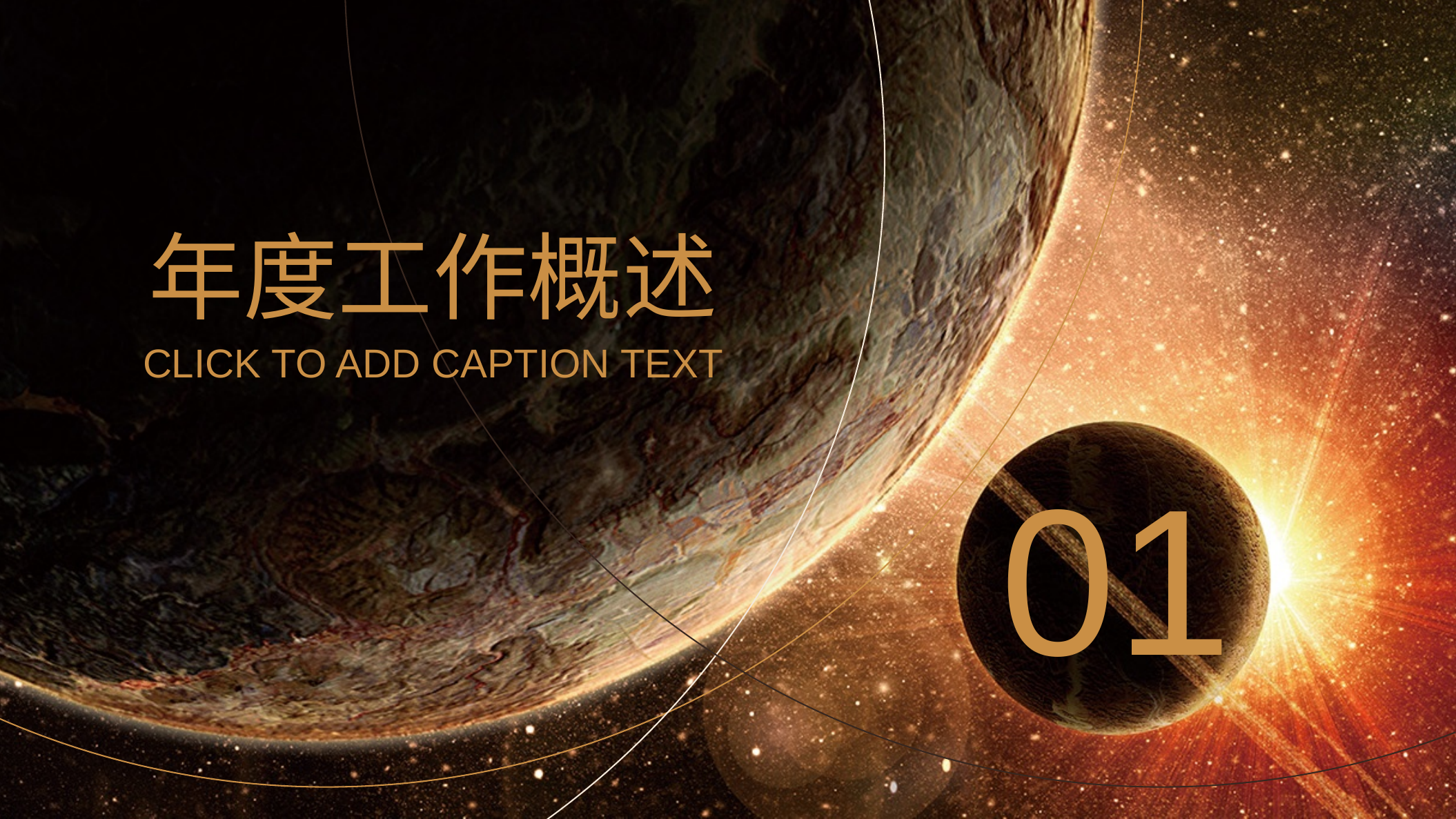

年度工作概述
CLICK TO ADD CAPTION TEXT
01